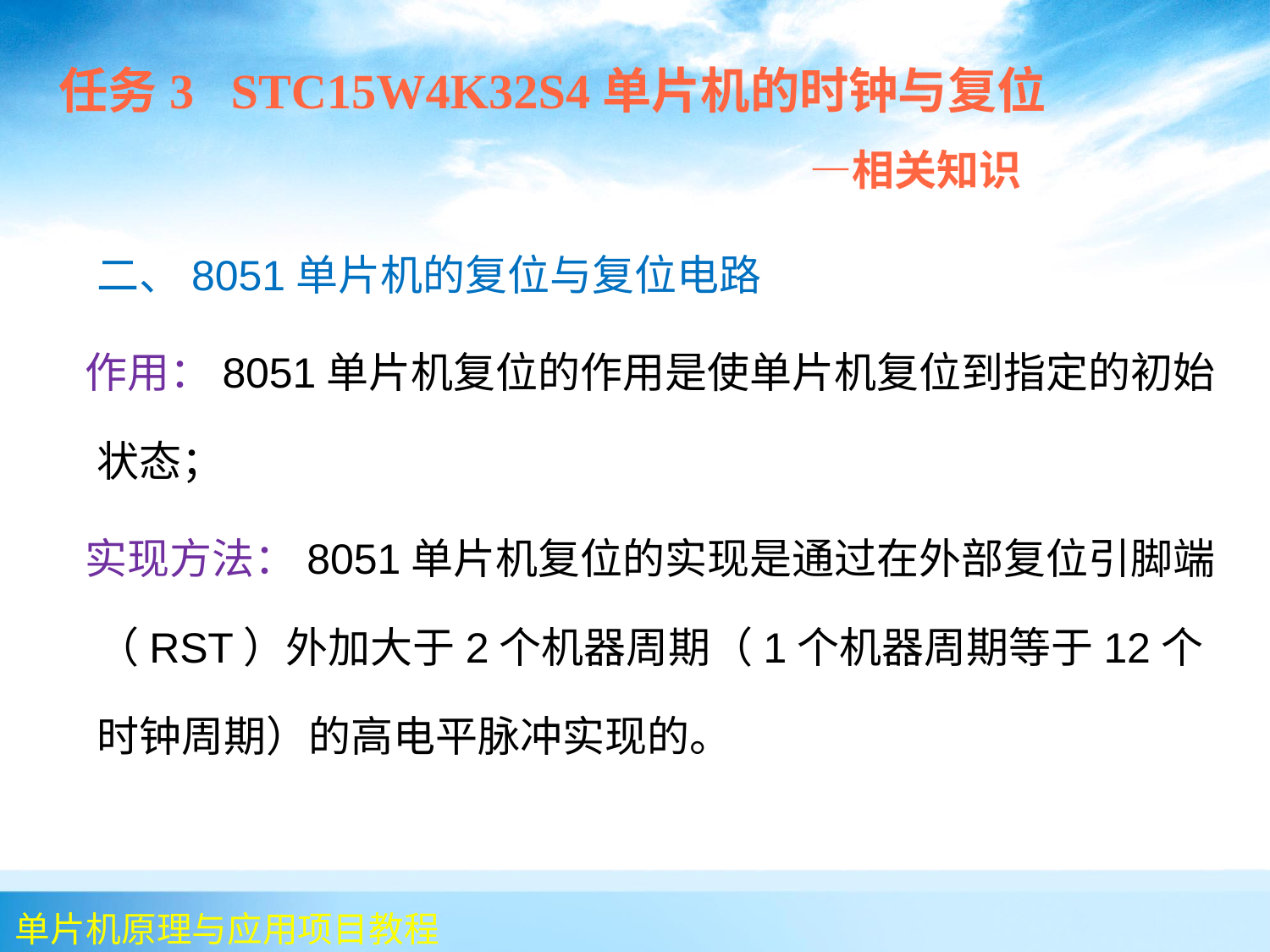

任务3   STC15W4K32S4单片机的时钟与复位
                                                                     —相关知识
 	二、8051单片机的复位与复位电路
  作用：8051单片机复位的作用是使单片机复位到指定的初始状态；
  实现方法：8051单片机复位的实现是通过在外部复位引脚端（RST）外加大于2个机器周期（1个机器周期等于12个时钟周期）的高电平脉冲实现的。